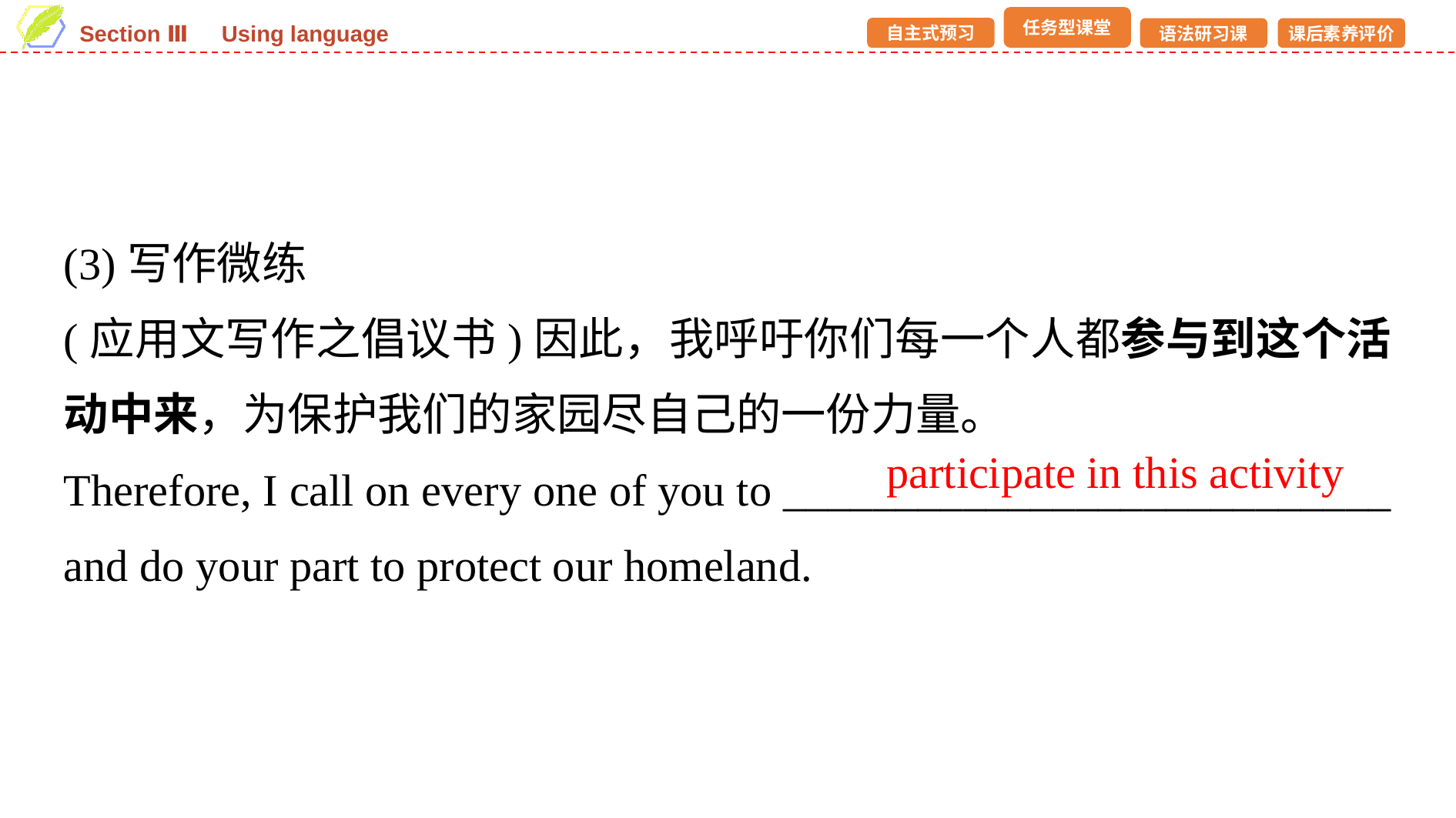

(3)写作微练
(应用文写作之倡议书)因此，我呼吁你们每一个人都参与到这个活动中来，为保护我们的家园尽自己的一份力量。
Therefore, I call on every one of you to ___________________________ and do your part to protect our homeland.
participate in this activity